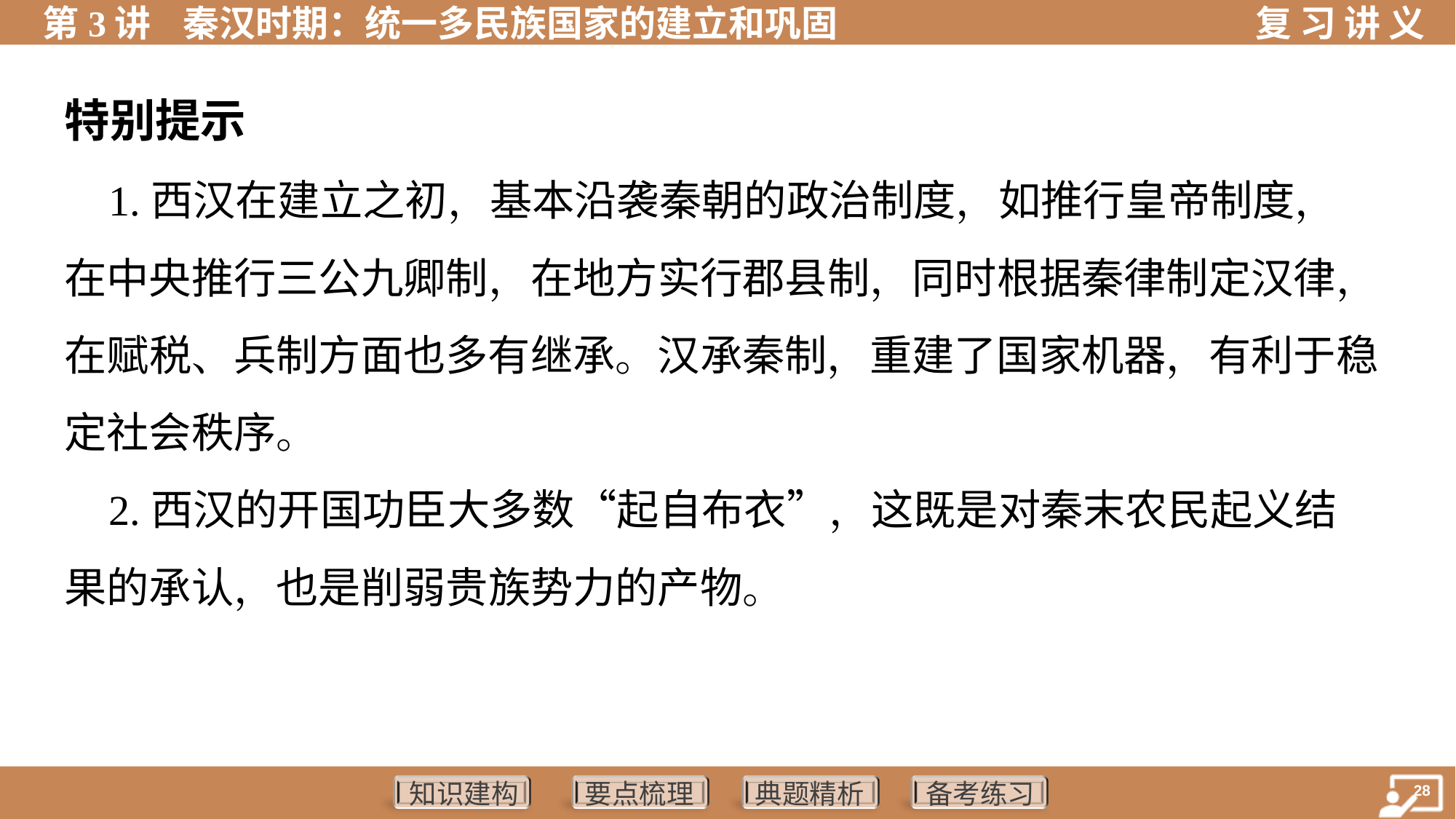

特别提示
    1.西汉在建立之初，基本沿袭秦朝的政治制度，如推行皇帝制度，
在中央推行三公九卿制，在地方实行郡县制，同时根据秦律制定汉律，
在赋税、兵制方面也多有继承。汉承秦制，重建了国家机器，有利于稳
定社会秩序。
    2.西汉的开国功臣大多数“起自布衣”，这既是对秦末农民起义结
果的承认，也是削弱贵族势力的产物。